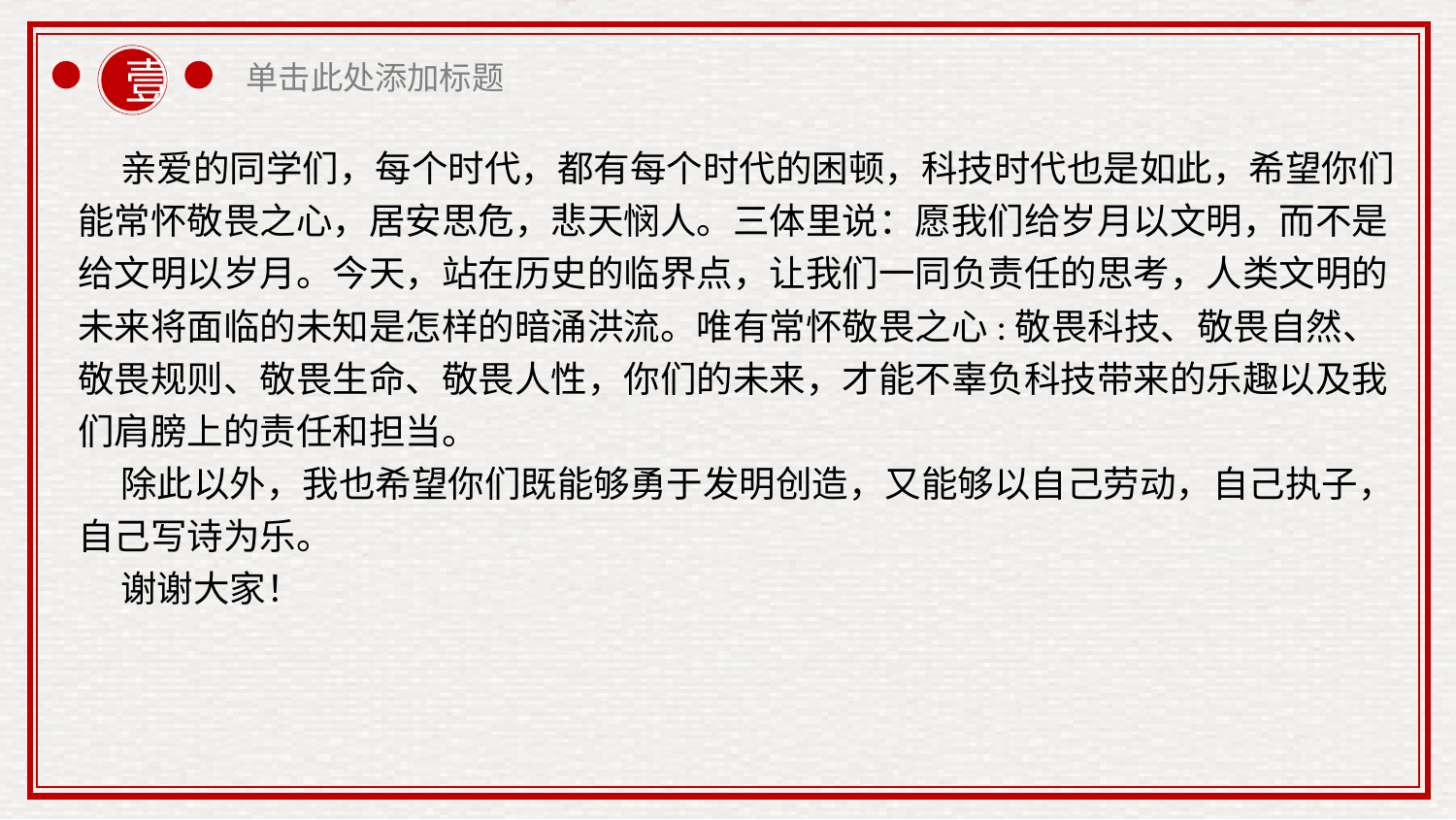

亲爱的同学们，每个时代，都有每个时代的困顿，科技时代也是如此，希望你们能常怀敬畏之心，居安思危，悲天悯人。三体里说：愿我们给岁月以文明，而不是给文明以岁月。今天，站在历史的临界点，让我们一同负责任的思考，人类文明的未来将面临的未知是怎样的暗涌洪流。唯有常怀敬畏之心:敬畏科技、敬畏自然、敬畏规则、敬畏生命、敬畏人性，你们的未来，才能不辜负科技带来的乐趣以及我们肩膀上的责任和担当。
除此以外，我也希望你们既能够勇于发明创造，又能够以自己劳动，自己执子，自己写诗为乐。
谢谢大家！